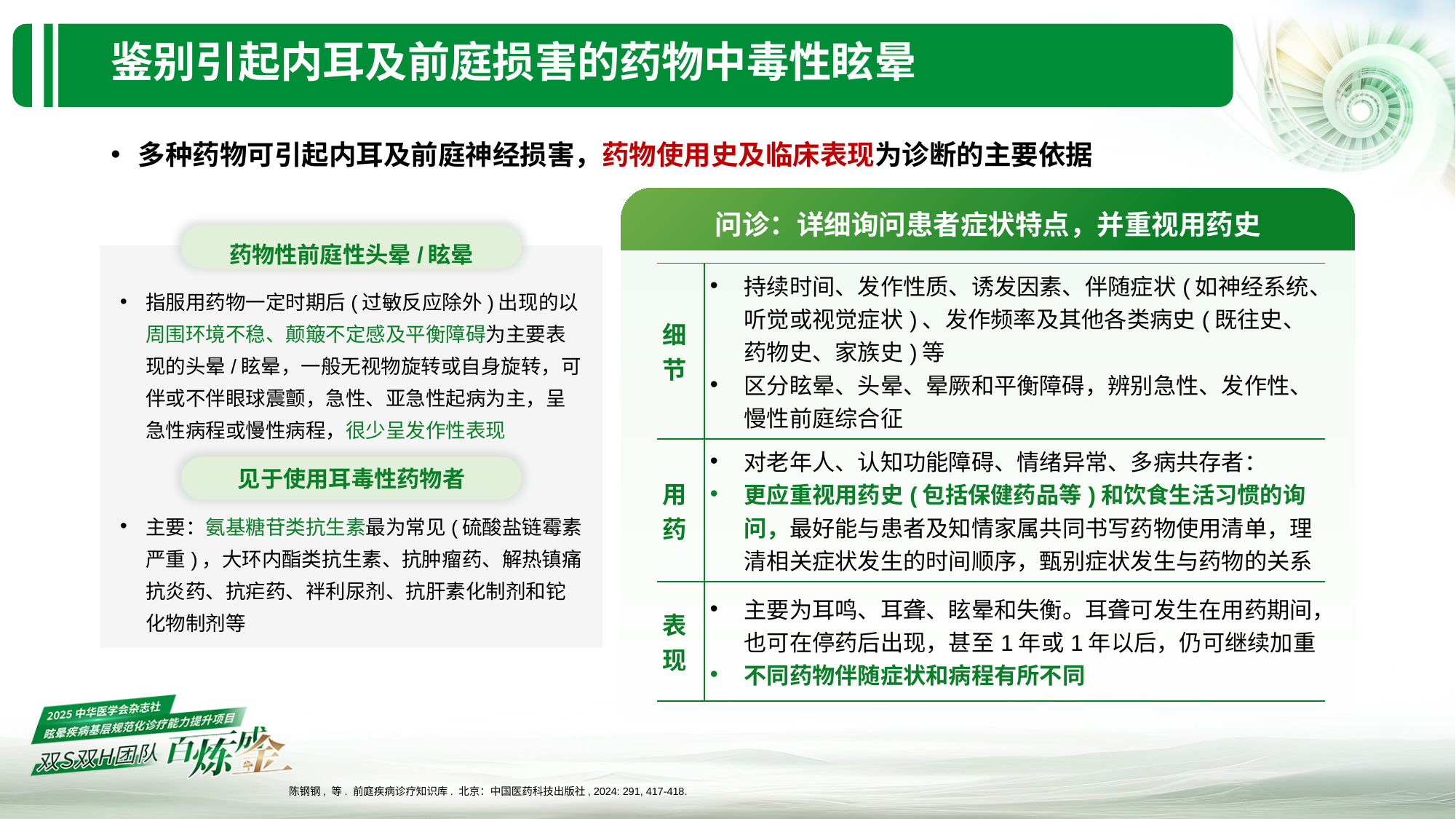

# 鉴别引起内耳及前庭损害的药物中毒性眩晕
多种药物可引起内耳及前庭神经损害，药物使用史及临床表现为诊断的主要依据
问诊：详细询问患者症状特点，并重视用药史

药物性前庭性头晕/眩晕
指服用药物一定时期后(过敏反应除外)出现的以周围环境不稳、颠簸不定感及平衡障碍为主要表现的头晕/眩晕，一般无视物旋转或自身旋转，可伴或不伴眼球震颤，急性、亚急性起病为主，呈急性病程或慢性病程，很少呈发作性表现
见于使用耳毒性药物者
主要：氨基糖苷类抗生素最为常见(硫酸盐链霉素严重)，大环内酯类抗生素、抗肿瘤药、解热镇痛抗炎药、抗疟药、袢利尿剂、抗肝素化制剂和铊化物制剂等

| 细节 | 持续时间、发作性质、诱发因素、伴随症状(如神经系统、听觉或视觉症状)、发作频率及其他各类病史(既往史、药物史、家族史)等 区分眩晕、头晕、晕厥和平衡障碍，辨别急性、发作性、慢性前庭综合征 |
| --- | --- |
| 用药 | 对老年人、认知功能障碍、情绪异常、多病共存者： 更应重视用药史(包括保健药品等)和饮食生活习惯的询问，最好能与患者及知情家属共同书写药物使用清单，理清相关症状发生的时间顺序，甄别症状发生与药物的关系 |
| 表现 | 主要为耳鸣、耳聋、眩晕和失衡。耳聋可发生在用药期间，也可在停药后出现，甚至1年或1年以后，仍可继续加重 不同药物伴随症状和病程有所不同 |
| 水杨酸盐和其他非甾类抗炎药物 | 可产生剂量依赖的、可逆转的耳毒性，表现为恶心、呕吐、耳鸣、听力损害、头痛、过度换气等，停药后几天内耳鸣与听力损害可恢复 |
| --- | --- |
| 抗疟药 | 奎宁中毒可同时出现视力障碍 |
| 袢利尿药 | 耳毒性呈剂量依赖性，短期内停药可逆，但在肾功能不全或与氨基糖苷类抗生素合用时易发永久性耳聋，常伴有耳鸣，偶有前庭症状 |
| 抗肿瘤药物 | 急性耳毒损害相对少见，多在用药后数天内发生，表现为急性眩晕/头晕，伴失衡、恶心、呕吐，症状持续，不易缓解； 慢性耳毒性损害较多见，一般在用药后2~4周开始逐渐出现头晕，多为空间位置觉异常、姿势异常，常伴恶心、平衡失调、步态不稳等，持续数周至数月不等 |

陈钢钢, 等. 前庭疾病诊疗知识库. 北京：中国医药科技出版社, 2024: 291, 417-418.